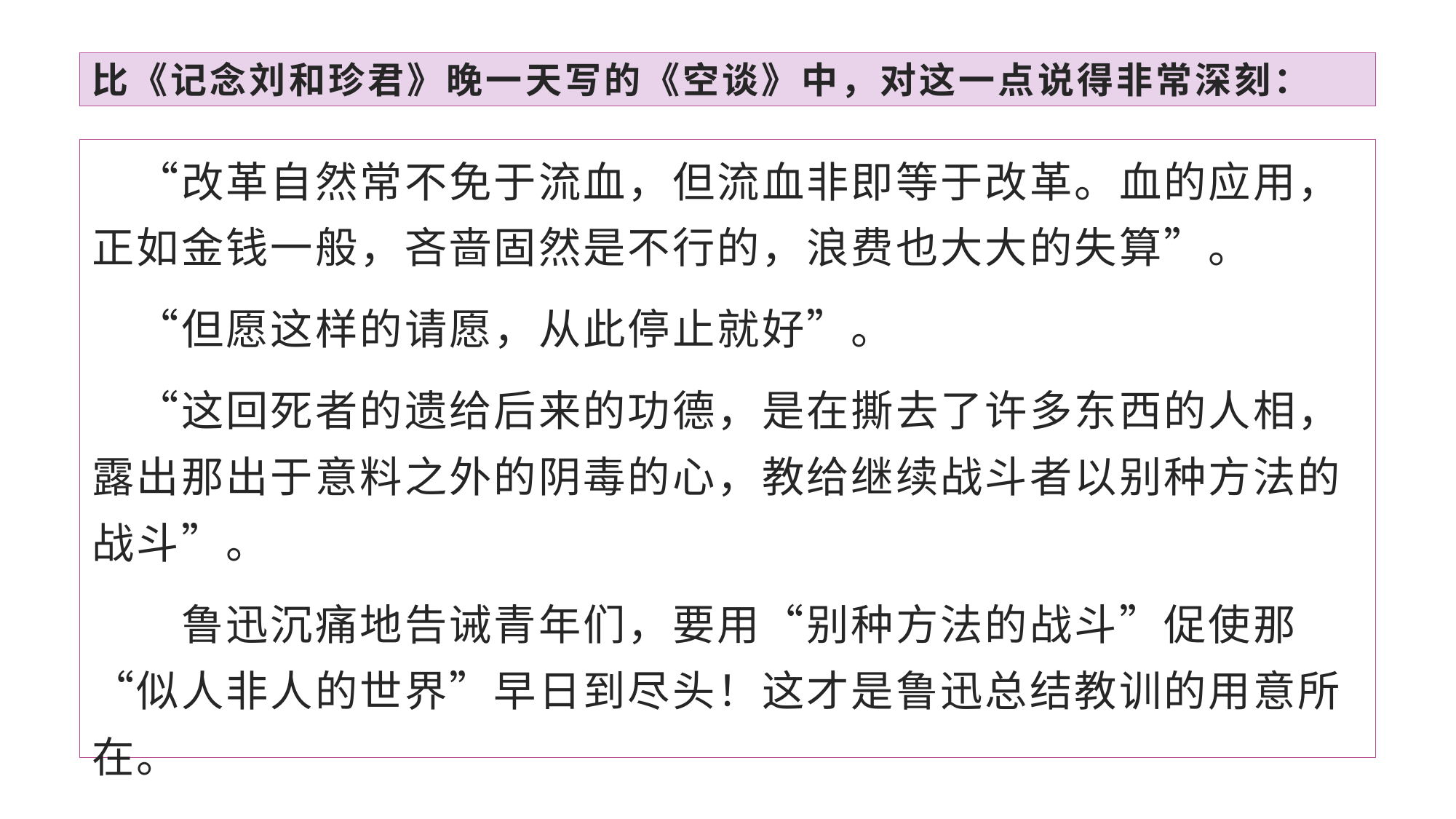

# 比《记念刘和珍君》晚一天写的《空谈》中，对这一点说得非常深刻：
　“改革自然常不免于流血，但流血非即等于改革。血的应用，正如金钱一般，吝啬固然是不行的，浪费也大大的失算”。
　“但愿这样的请愿，从此停止就好”。
　“这回死者的遗给后来的功德，是在撕去了许多东西的人相，露出那出于意料之外的阴毒的心，教给继续战斗者以别种方法的战斗”。
　　鲁迅沉痛地告诫青年们，要用“别种方法的战斗”促使那“似人非人的世界”早日到尽头！这才是鲁迅总结教训的用意所在。